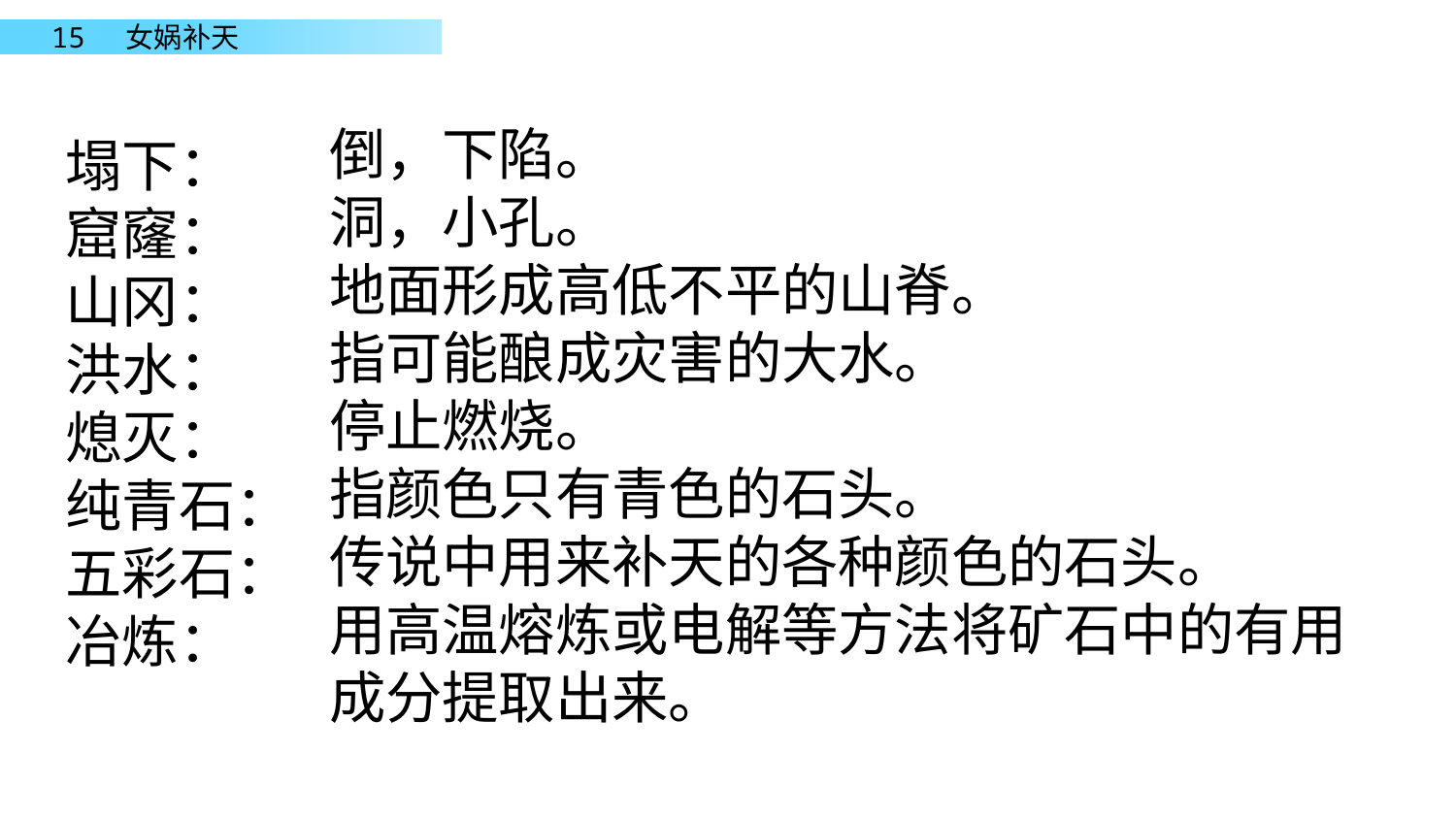

倒，下陷。
洞，小孔。
地面形成高低不平的山脊。
指可能酿成灾害的大水。
停止燃烧。
指颜色只有青色的石头。
传说中用来补天的各种颜色的石头。
用高温熔炼或电解等方法将矿石中的有用成分提取出来。

塌下：
窟窿：
山冈：
洪水：
熄灭：
纯青石：
五彩石：
冶炼：